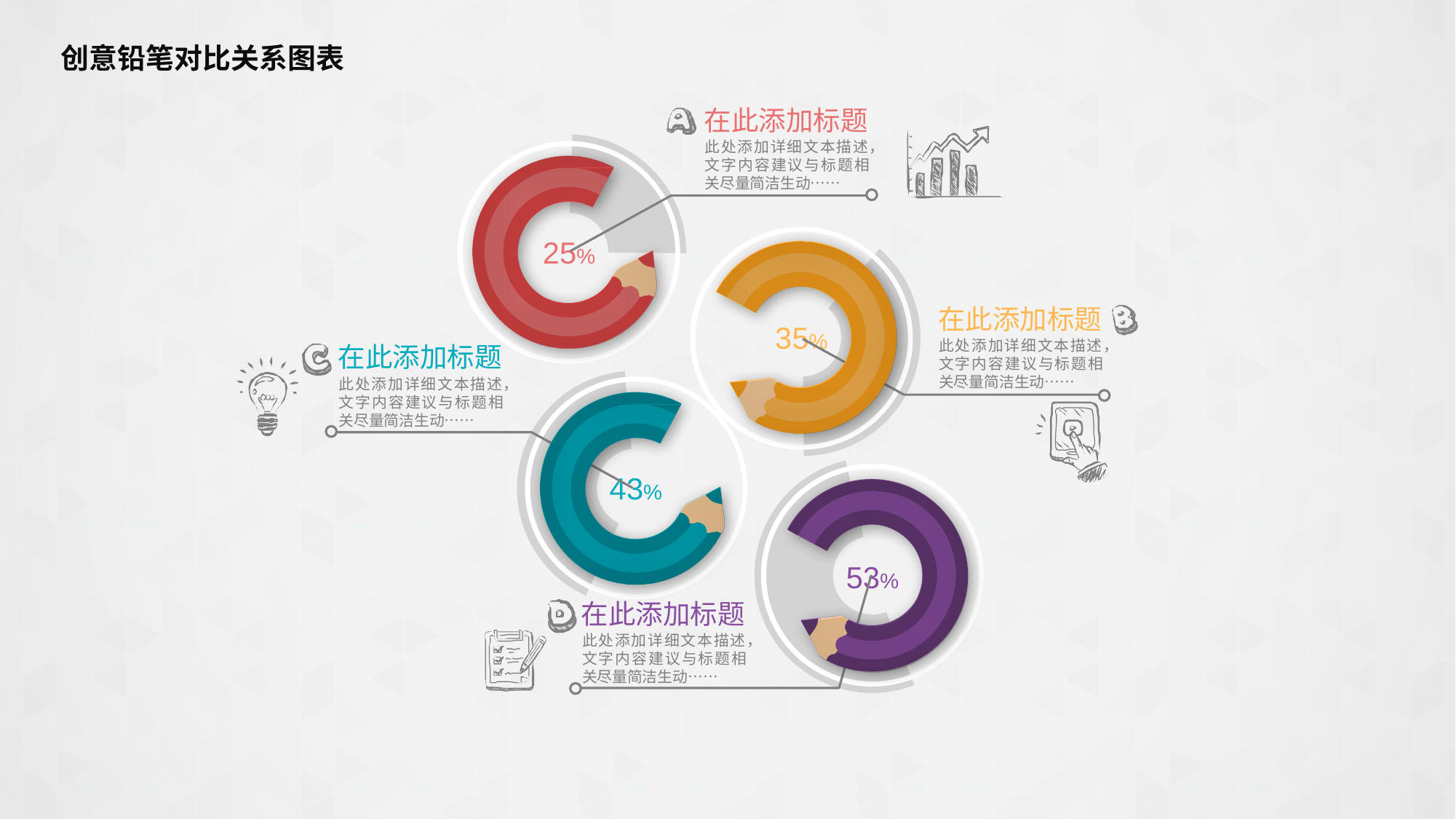

# 创意铅笔对比关系图表
在此添加标题
此处添加详细文本描述，文字内容建议与标题相关尽量简洁生动……

25%

35%

在此添加标题
此处添加详细文本描述，文字内容建议与标题相关尽量简洁生动……

在此添加标题
此处添加详细文本描述，文字内容建议与标题相关尽量简洁生动……

43%

53%

在此添加标题
此处添加详细文本描述，文字内容建议与标题相关尽量简洁生动……